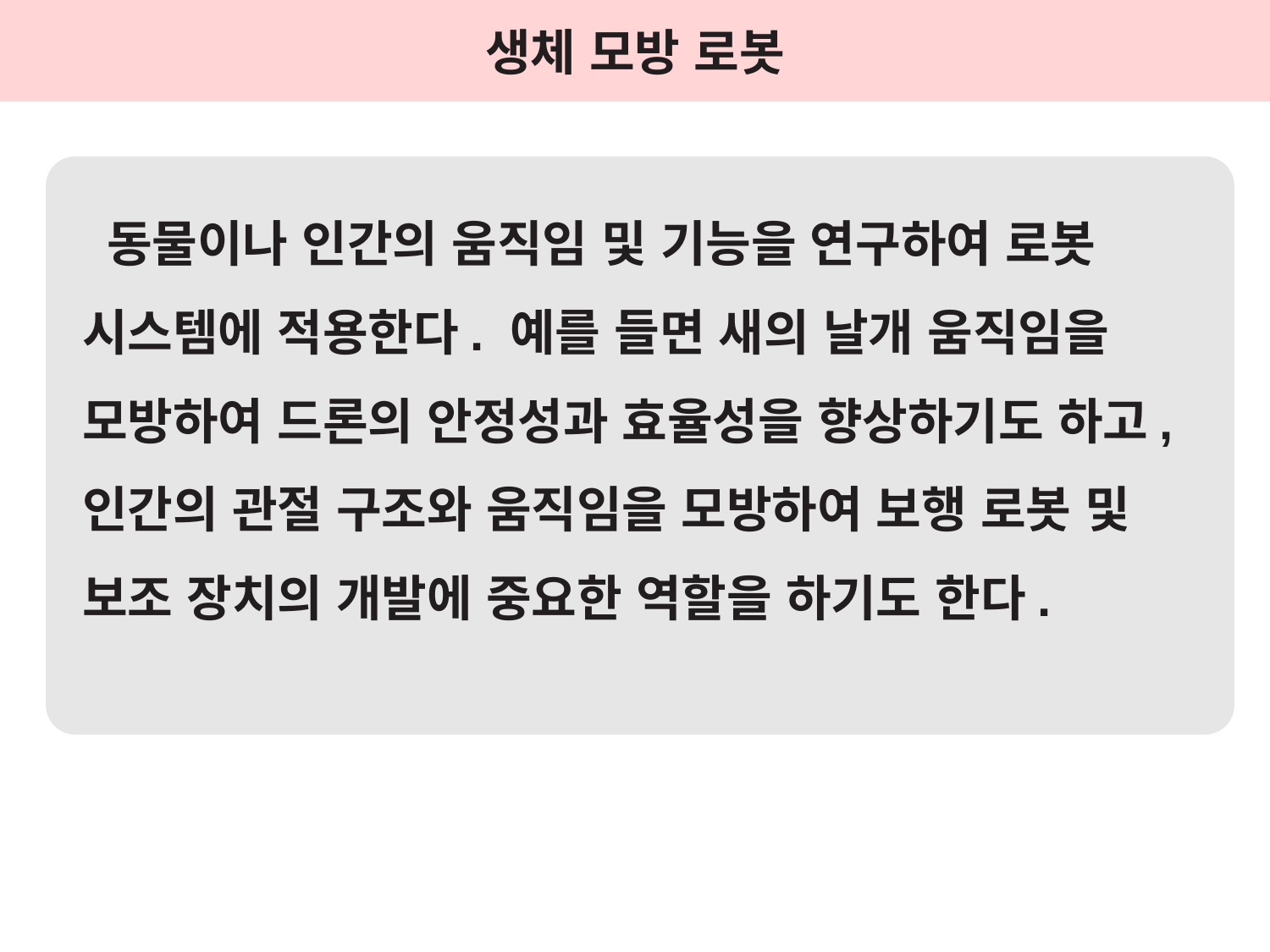

생체 모방 로봇

동물이나 인간의 움직임 및 기능을 연구하여 로봇 시스템에 적용한다. 예를 들면 새의 날개 움직임을 모방하여 드론의 안정성과 효율성을 향상하기도 하고, 인간의 관절 구조와 움직임을 모방하여 보행 로봇 및 보조 장치의 개발에 중요한 역할을 하기도 한다.